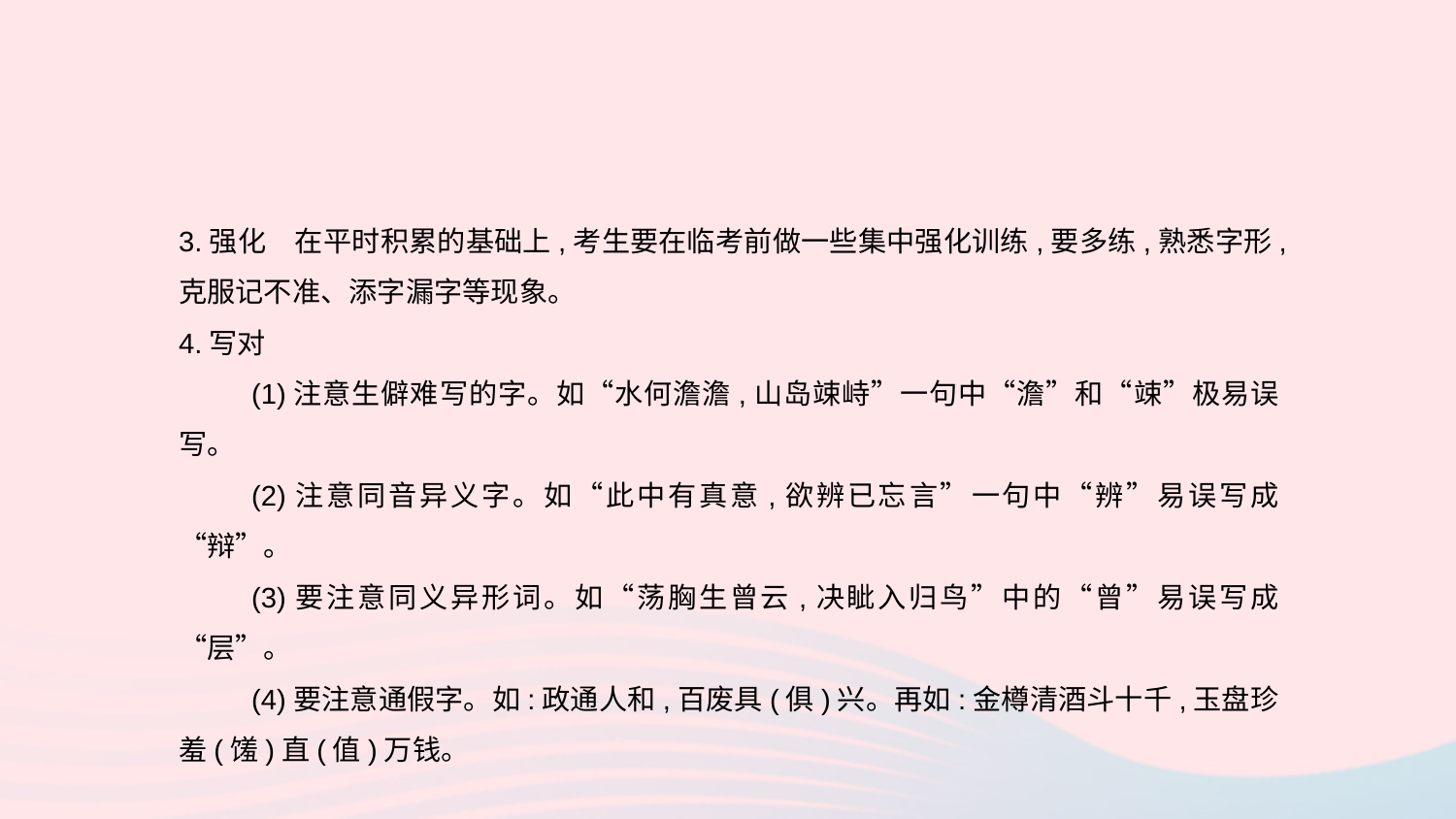

3.强化　在平时积累的基础上,考生要在临考前做一些集中强化训练,要多练,熟悉字形,克服记不准、添字漏字等现象。
4.写对
(1)注意生僻难写的字。如“水何澹澹,山岛竦峙”一句中“澹”和“竦”极易误写。
(2)注意同音异义字。如“此中有真意,欲辨已忘言”一句中“辨”易误写成“辩”。
(3)要注意同义异形词。如“荡胸生曾云,决眦入归鸟”中的“曾”易误写成“层”。
(4)要注意通假字。如:政通人和,百废具(俱)兴。再如:金樽清酒斗十千,玉盘珍羞(馐)直(值)万钱。